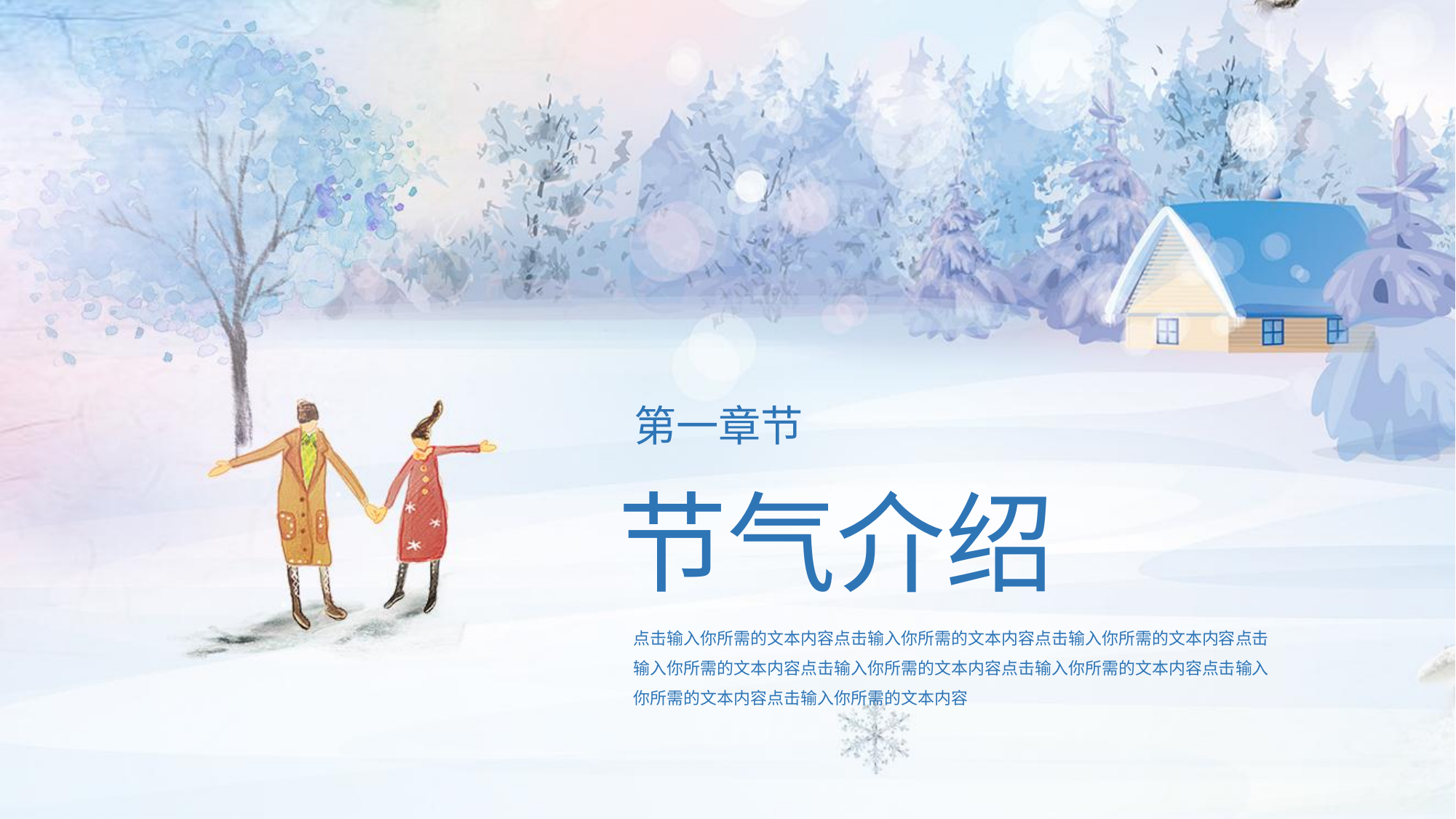

第一章节
节气介绍
点击输入你所需的文本内容点击输入你所需的文本内容点击输入你所需的文本内容点击输入你所需的文本内容点击输入你所需的文本内容点击输入你所需的文本内容点击输入你所需的文本内容点击输入你所需的文本内容